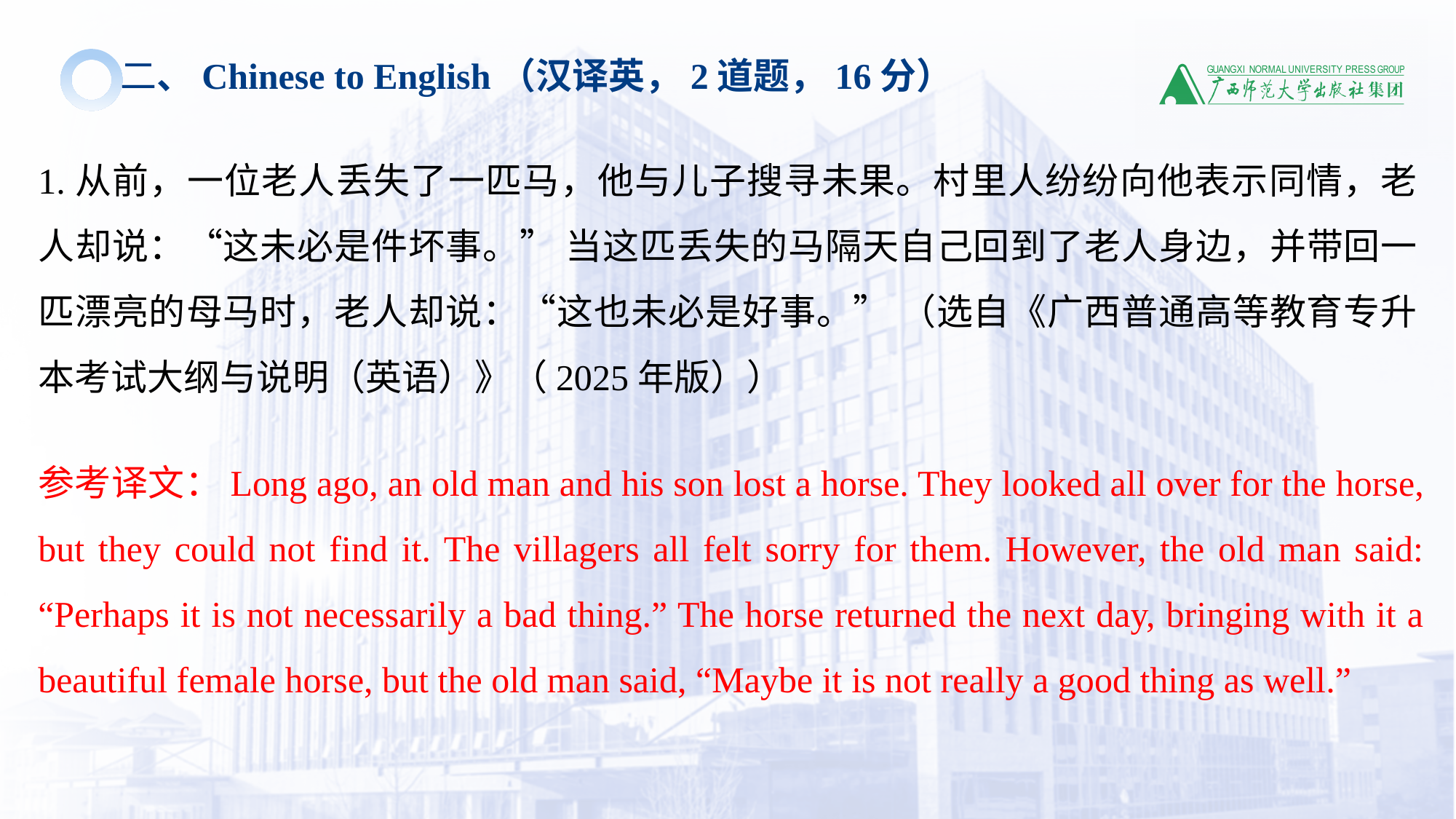

二、Chinese to English（汉译英，2道题，16分）
1.从前，一位老人丢失了一匹马，他与儿子搜寻未果。村里人纷纷向他表示同情，老人却说：“这未必是件坏事。” 当这匹丢失的马隔天自己回到了老人身边，并带回一匹漂亮的母马时，老人却说：“这也未必是好事。” （选自《广西普通高等教育专升本考试大纲与说明（英语）》（2025年版））
参考译文：Long ago, an old man and his son lost a horse. They looked all over for the horse, but they could not find it. The villagers all felt sorry for them. However, the old man said: “Perhaps it is not necessarily a bad thing.” The horse returned the next day, bringing with it a beautiful female horse, but the old man said, “Maybe it is not really a good thing as well.”